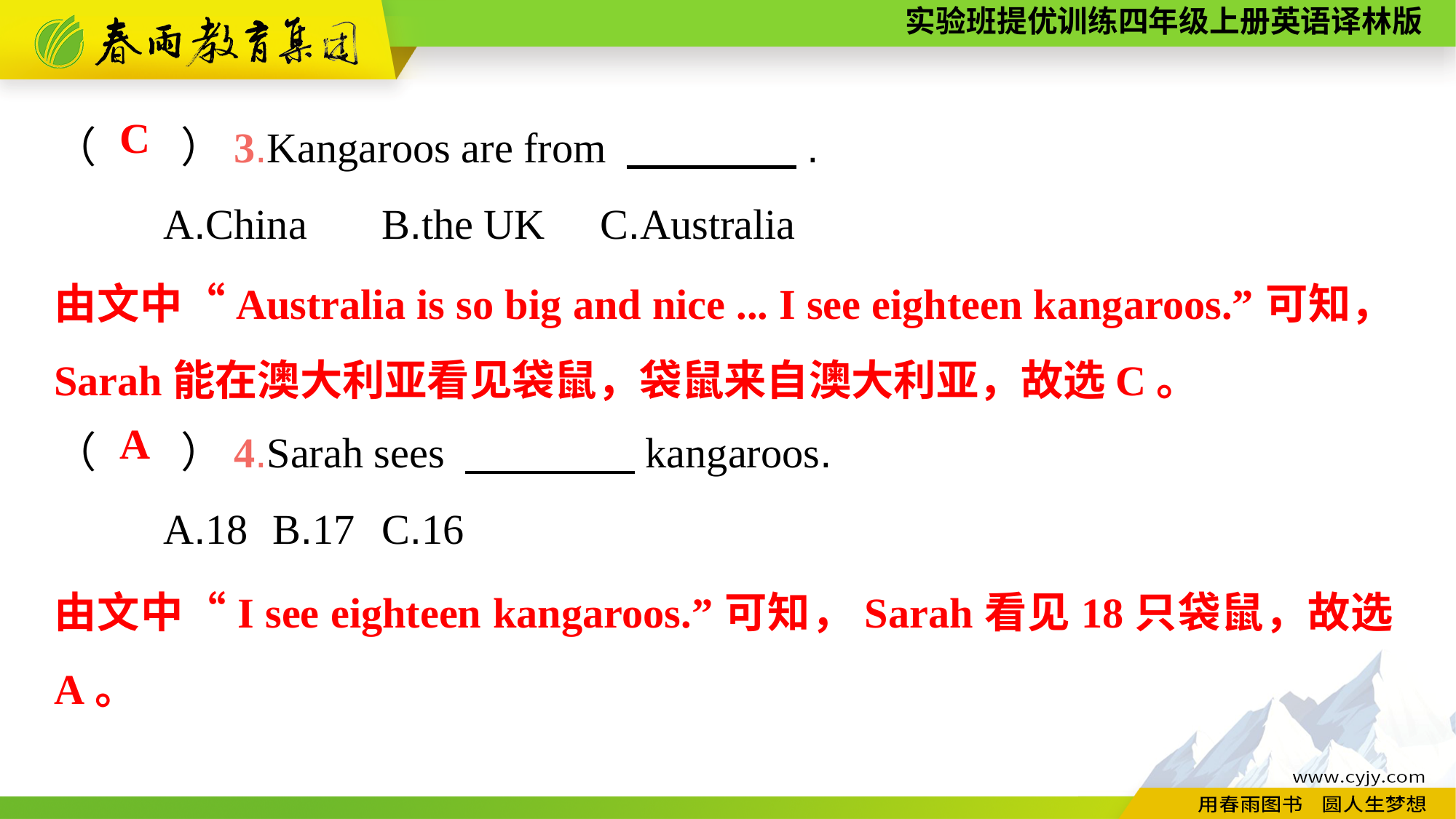

（　　）3.Kangaroos are from 　　　　.
	A.China	B.the UK	C.Australia

（　　）4.Sarah sees 　　　　kangaroos.
	A.18	B.17	C.16
C
由文中“Australia is so big and nice ... I see eighteen kangaroos.”可知，Sarah能在澳大利亚看见袋鼠，袋鼠来自澳大利亚，故选C。
A
由文中“I see eighteen kangaroos.”可知，Sarah看见18只袋鼠，故选A。